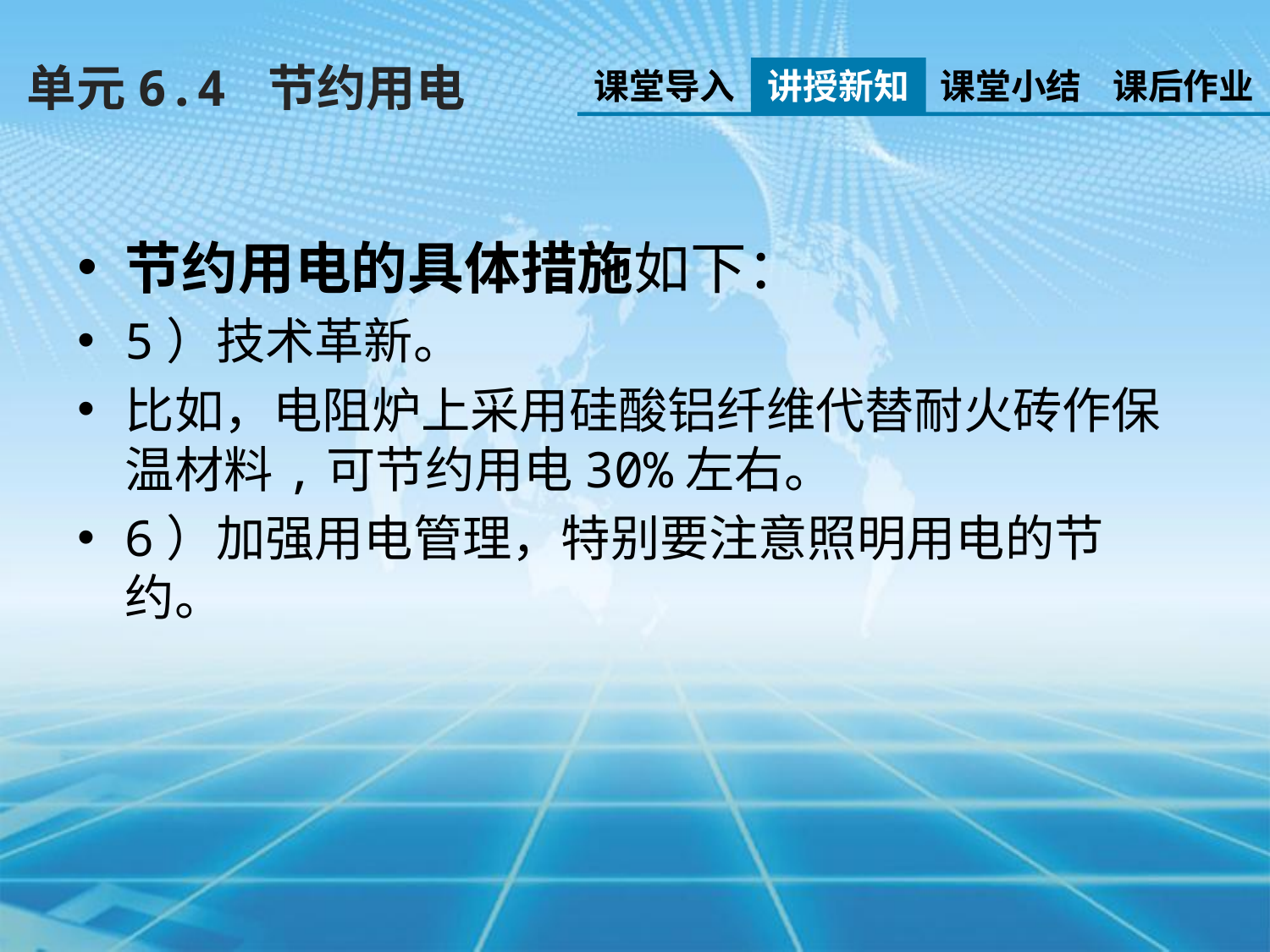

单元6.4 节约用电
课堂导入
讲授新知
课堂小结
课后作业
节约用电的具体措施如下：
5）技术革新。
比如，电阻炉上采用硅酸铝纤维代替耐火砖作保温材料,可节约用电30%左右。
6）加强用电管理，特别要注意照明用电的节约。